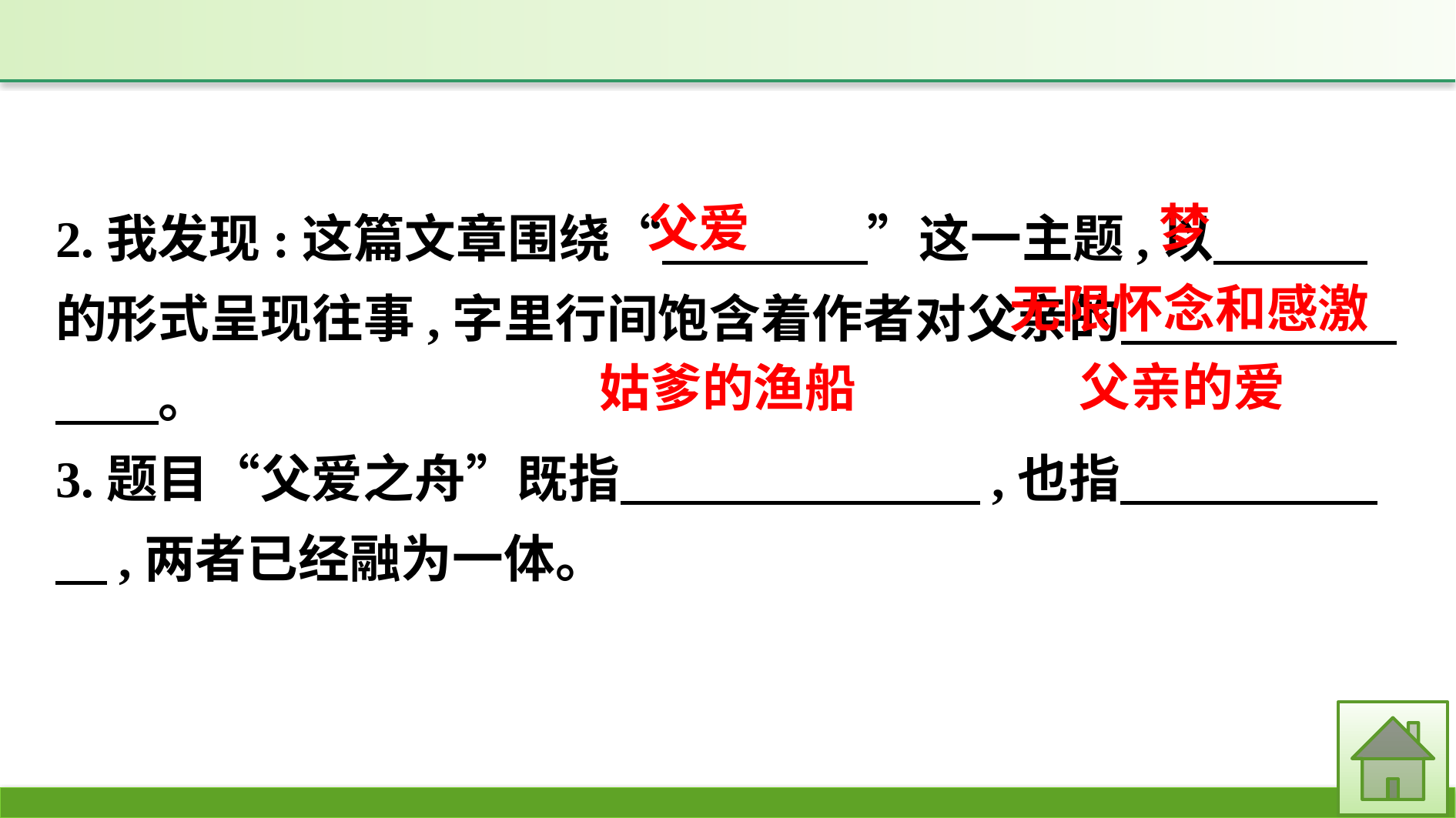

2.我发现:这篇文章围绕“　　　　”这一主题,以　　　的形式呈现往事,字里行间饱含着作者对父亲的　　      　　　　。
3.题目“父爱之舟”既指　　　　　　　,也指　　　　　　,两者已经融为一体。
父爱
梦
无限怀念和感激
父亲的爱
姑爹的渔船